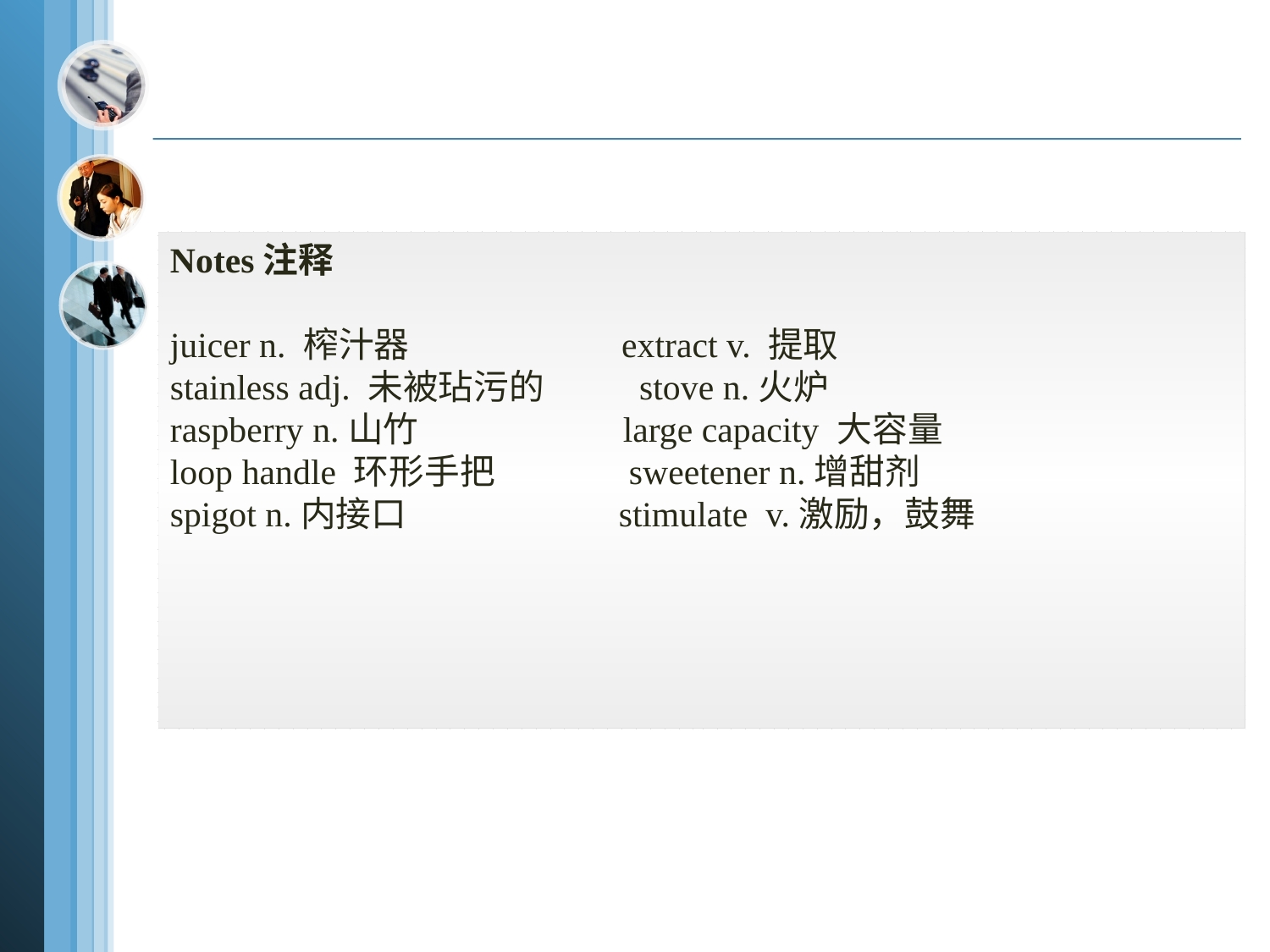

Notes注释

juicer n. 榨汁器                          extract v. 提取
stainless adj. 未被玷污的           stove n.火炉
raspberry n.山竹                         large capacity 大容量
loop handle 环形手把                sweetener n.增甜剂
spigot n.内接口                          stimulate  v.激励，鼓舞